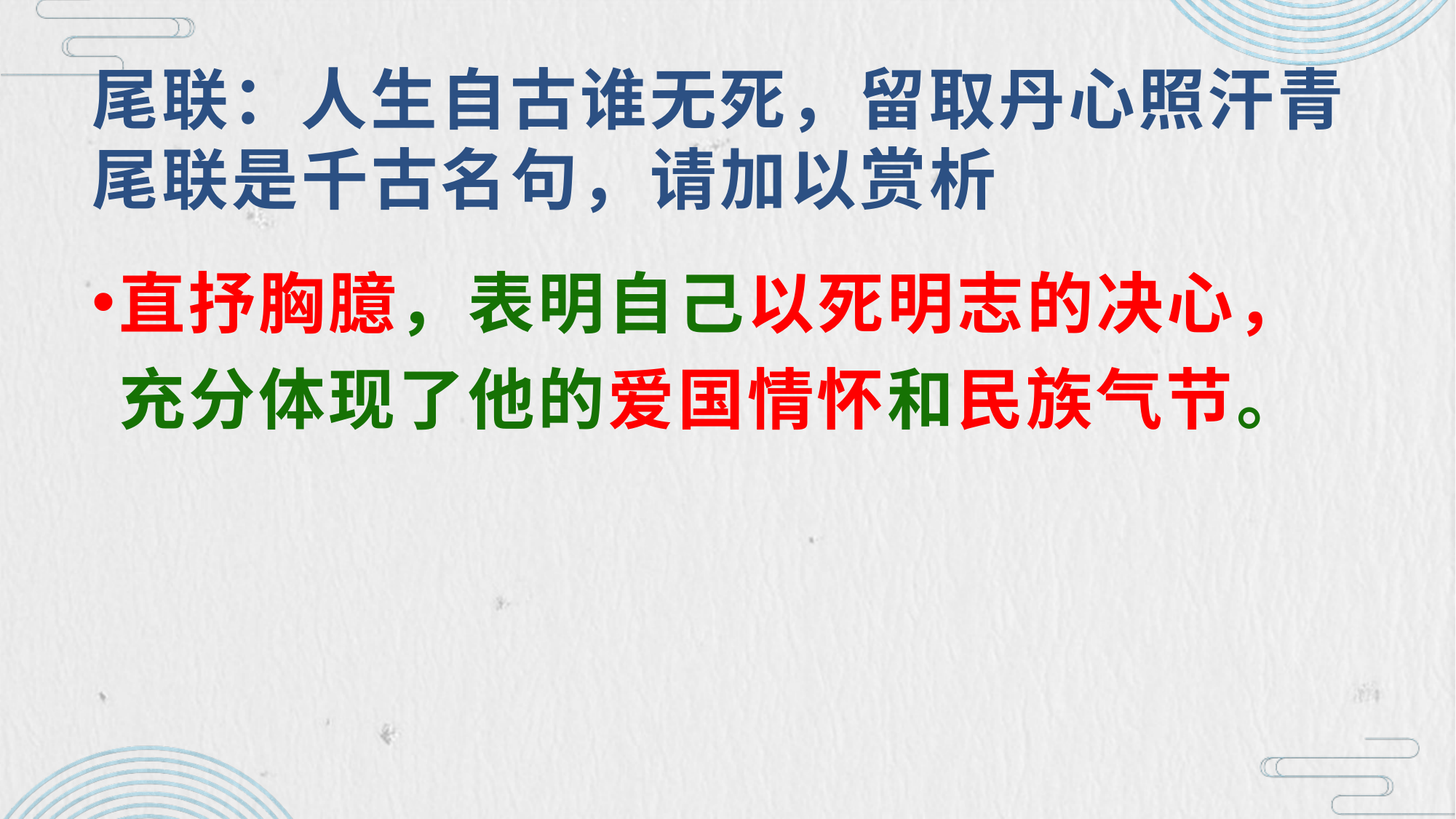

# 尾联：人生自古谁无死，留取丹心照汗青 尾联是千古名句，请加以赏析
直抒胸臆，表明自己以死明志的决心，充分体现了他的爱国情怀和民族气节。